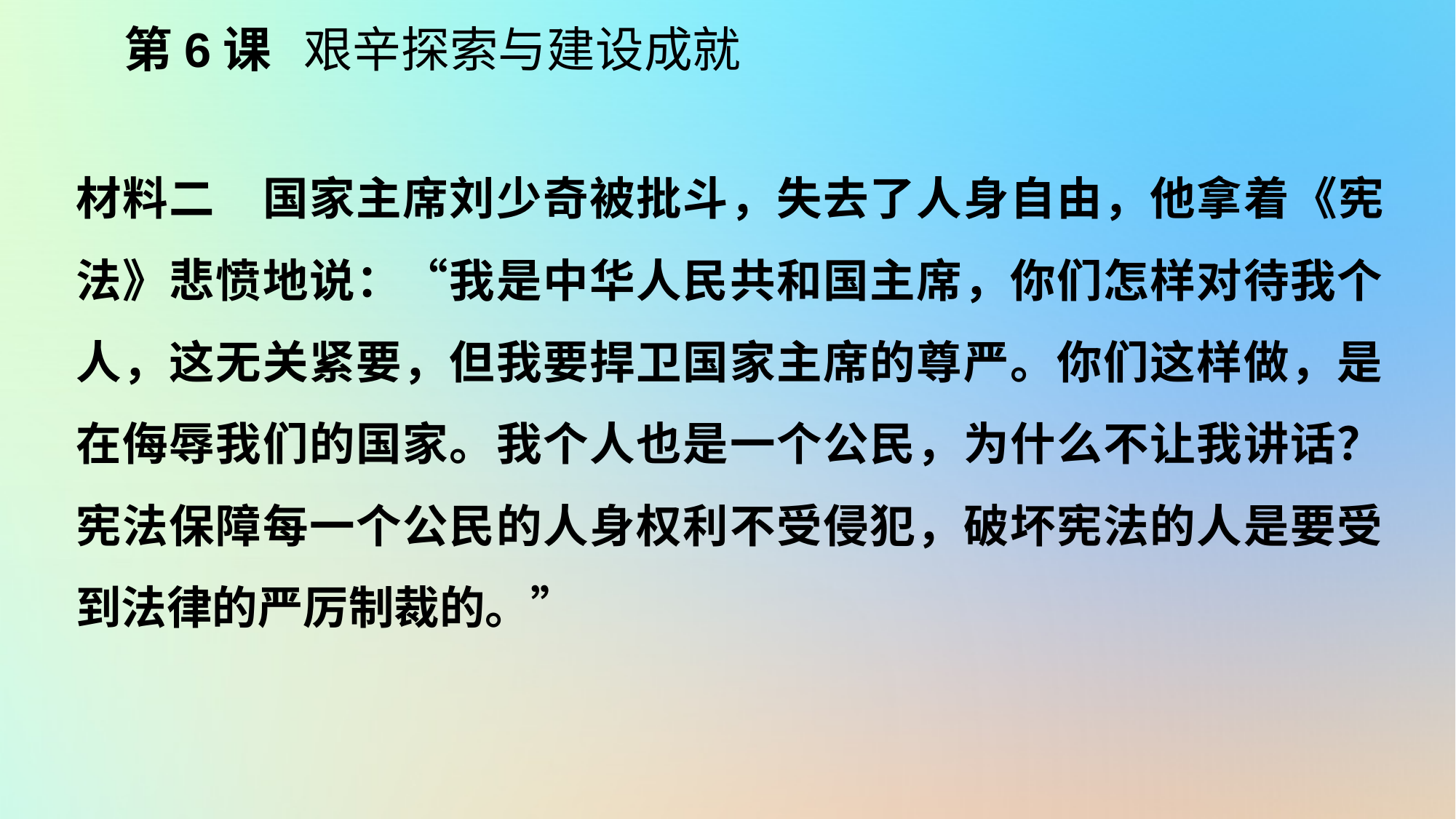

第6课   艰辛探索与建设成就
材料二　国家主席刘少奇被批斗，失去了人身自由，他拿着《宪法》悲愤地说：“我是中华人民共和国主席，你们怎样对待我个人，这无关紧要，但我要捍卫国家主席的尊严。你们这样做，是在侮辱我们的国家。我个人也是一个公民，为什么不让我讲话？宪法保障每一个公民的人身权利不受侵犯，破坏宪法的人是要受到法律的严厉制裁的。”